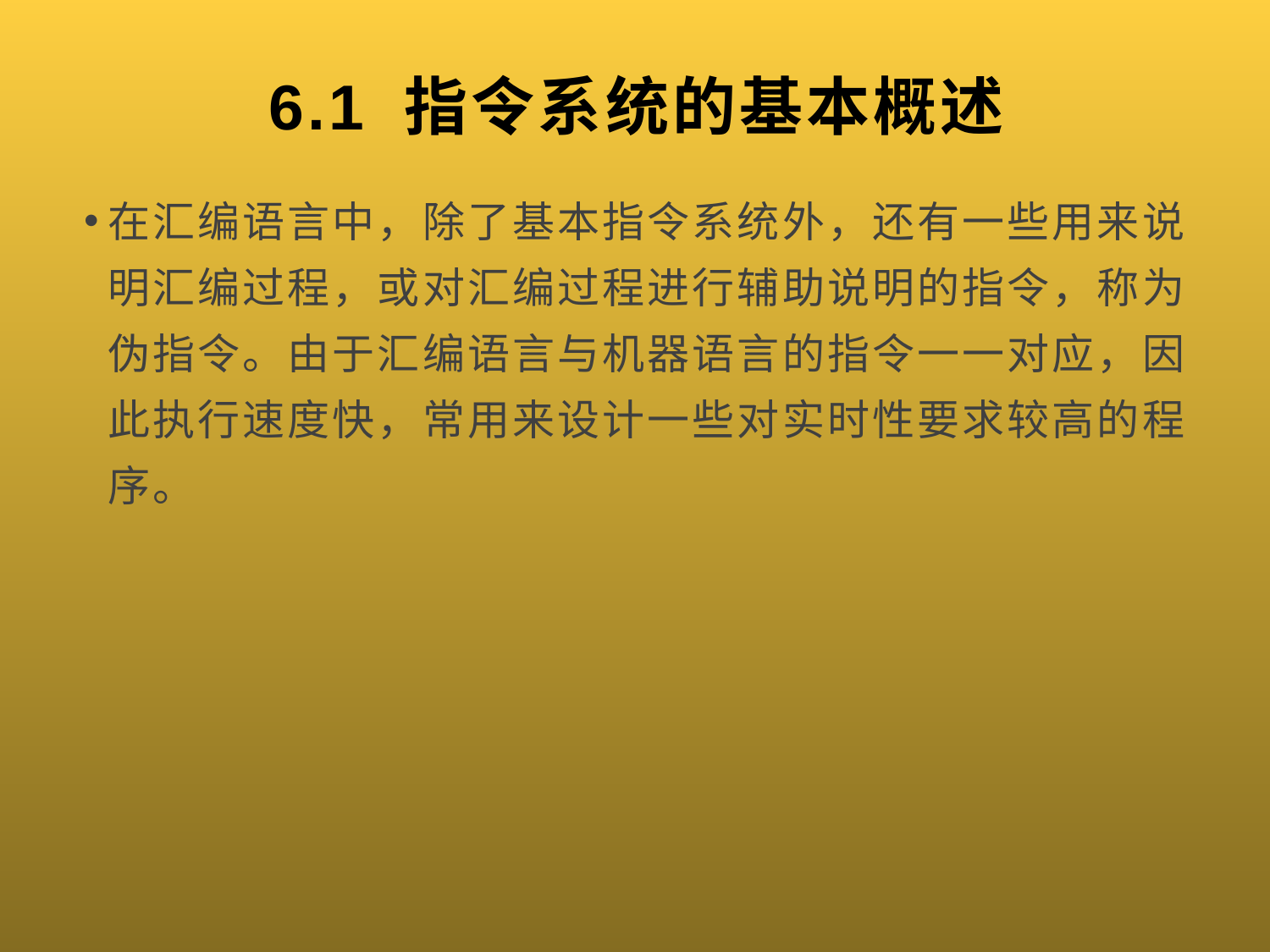

# 6.1 指令系统的基本概述
在汇编语言中，除了基本指令系统外，还有一些用来说明汇编过程，或对汇编过程进行辅助说明的指令，称为伪指令。由于汇编语言与机器语言的指令一一对应，因此执行速度快，常用来设计一些对实时性要求较高的程序。